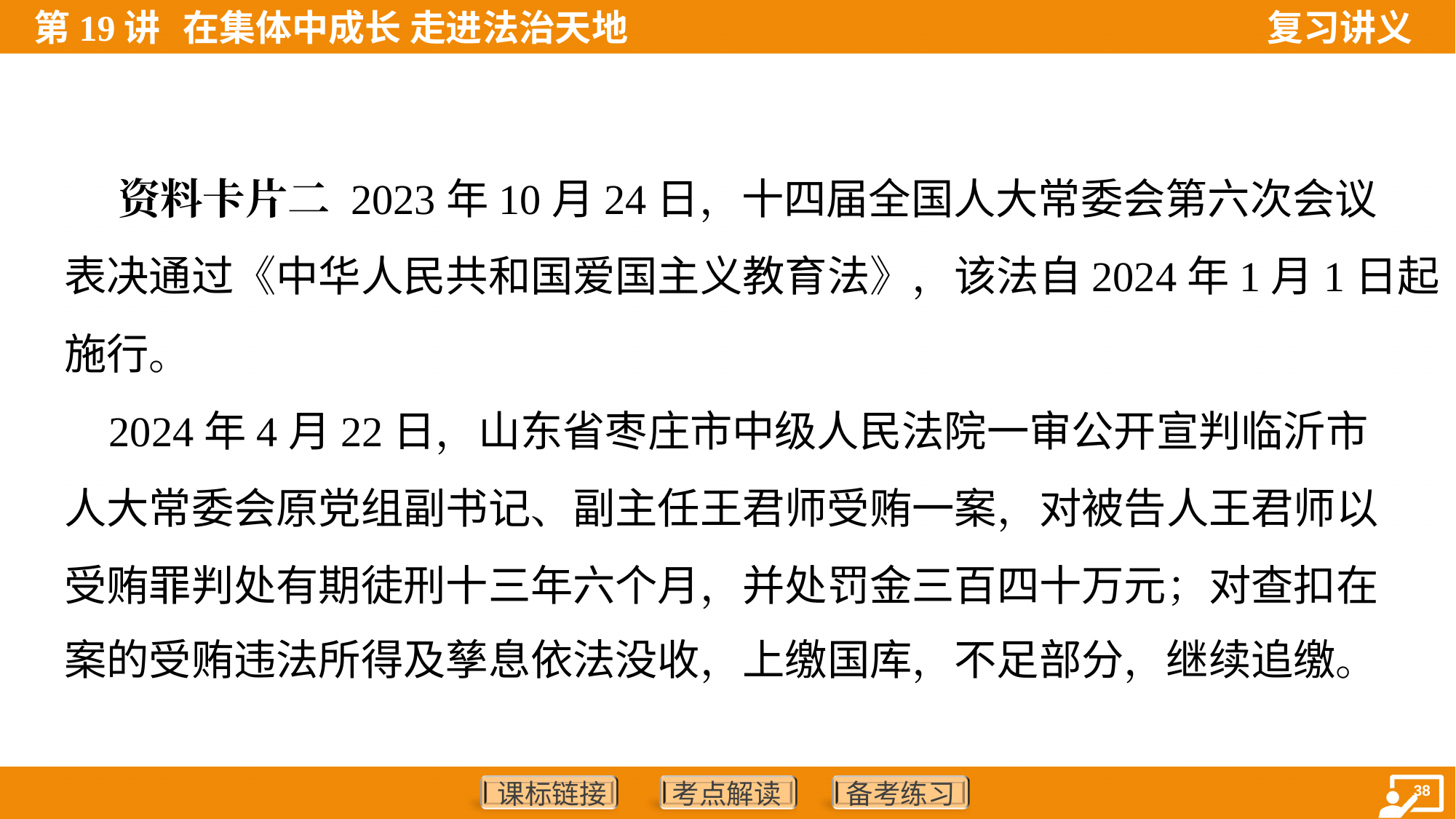

资料卡片二 2023年10月24日，十四届全国人大常委会第六次会议
表决通过《中华人民共和国爱国主义教育法》，该法自2024年1月1日起
施行。
    2024年4月22日，山东省枣庄市中级人民法院一审公开宣判临沂市
人大常委会原党组副书记、副主任王君师受贿一案，对被告人王君师以
受贿罪判处有期徒刑十三年六个月，并处罚金三百四十万元；对查扣在
案的受贿违法所得及孳息依法没收，上缴国库，不足部分，继续追缴。